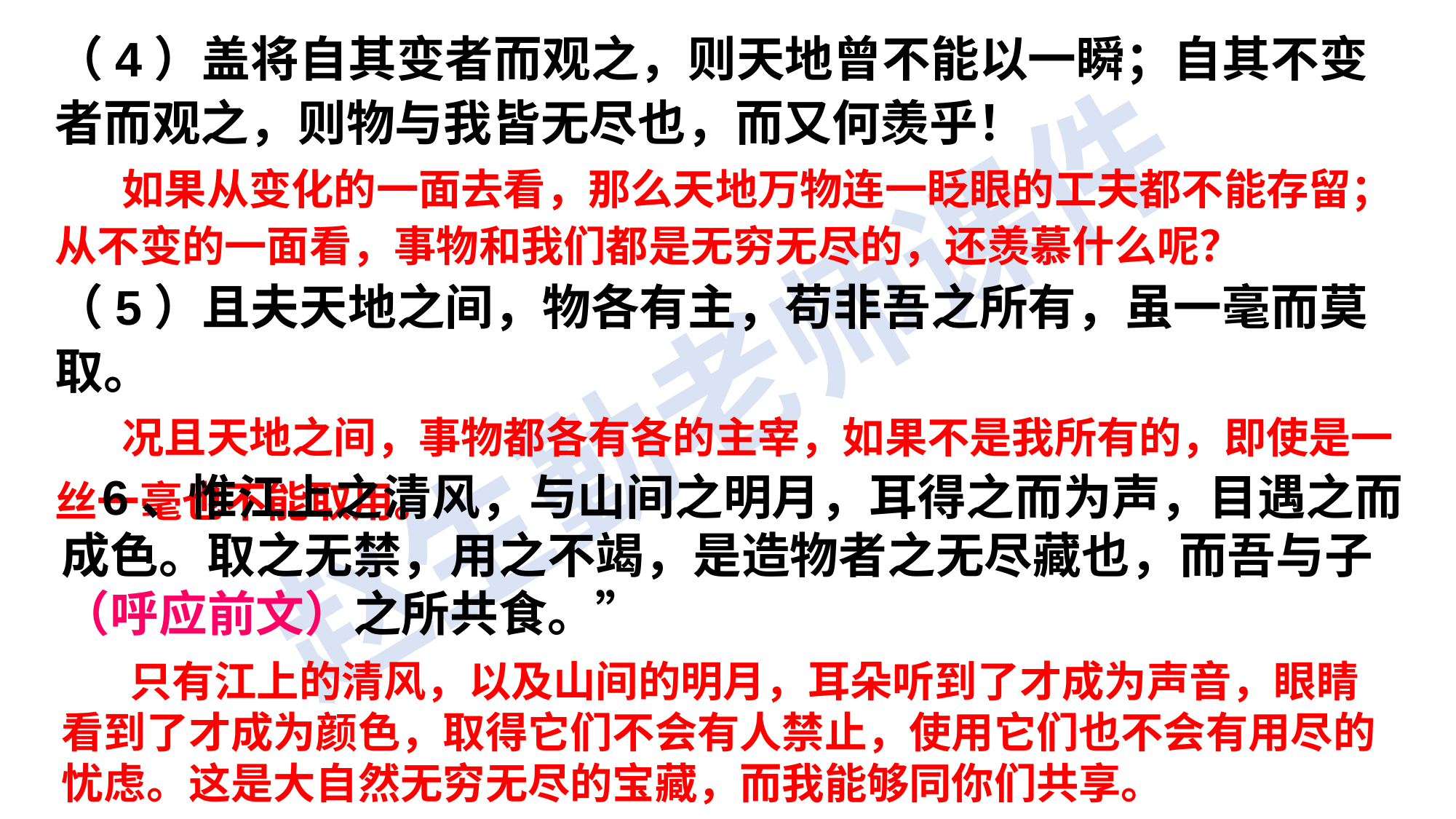

（4）盖将自其变者而观之，则天地曾不能以一瞬；自其不变者而观之，则物与我皆无尽也，而又何羡乎！
     如果从变化的一面去看，那么天地万物连一眨眼的工夫都不能存留；从不变的一面看，事物和我们都是无穷无尽的，还羡慕什么呢？
（5）且夫天地之间，物各有主，苟非吾之所有，虽一毫而莫取。
     况且天地之间，事物都各有各的主宰，如果不是我所有的，即使是一丝一毫也不能取用。
   6、惟江上之清风，与山间之明月，耳得之而为声，目遇之而成色。取之无禁，用之不竭，是造物者之无尽藏也，而吾与子（呼应前文）之所共食。”
      只有江上的清风，以及山间的明月，耳朵听到了才成为声音，眼睛看到了才成为颜色，取得它们不会有人禁止，使用它们也不会有用尽的忧虑。这是大自然无穷无尽的宝藏，而我能够同你们共享。